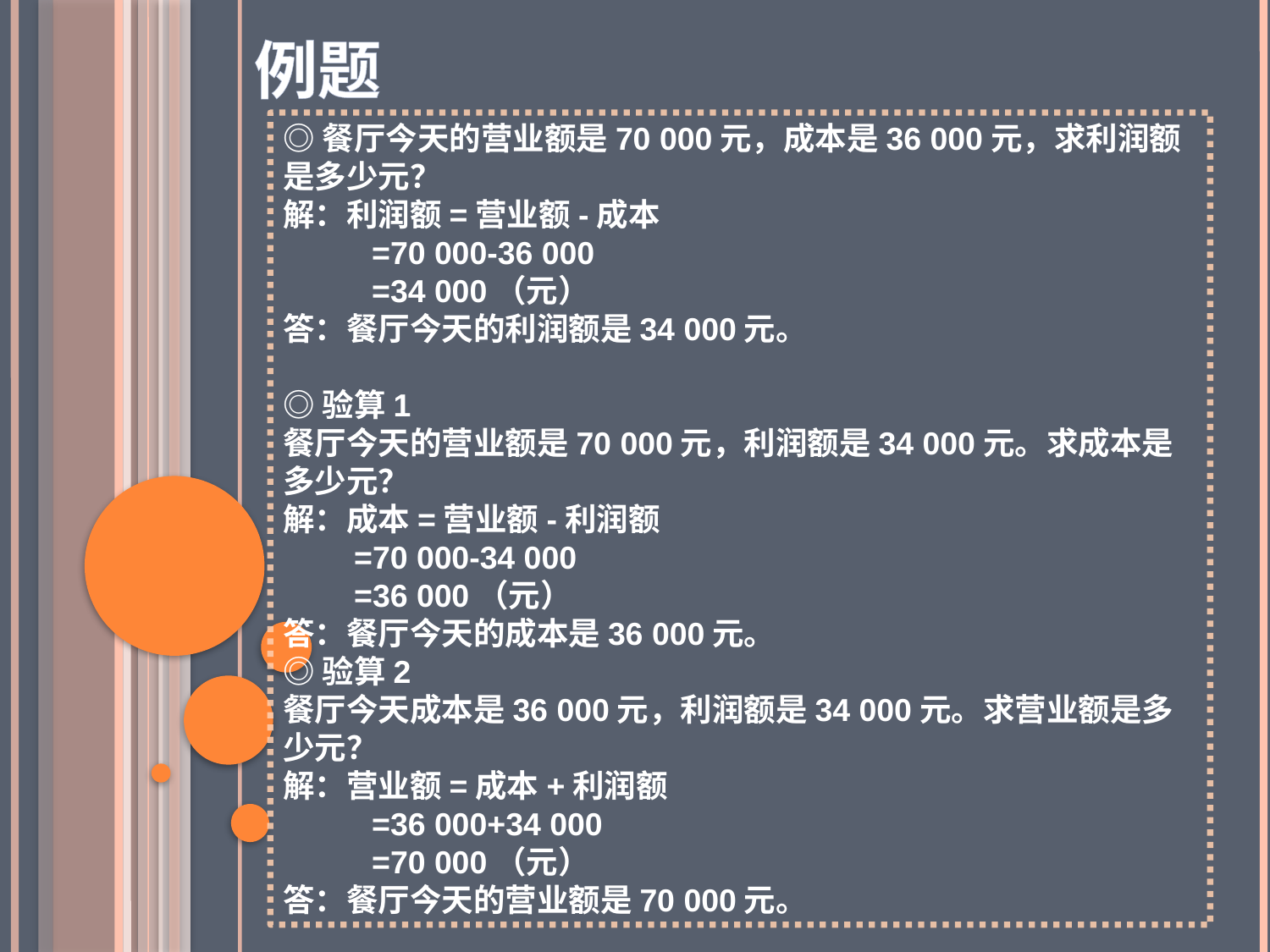

例题
◎餐厅今天的营业额是70 000元，成本是36 000元，求利润额是多少元？
解：利润额=营业额-成本
          =70 000-36 000
          =34 000（元）
答：餐厅今天的利润额是34 000元。

◎验算1
餐厅今天的营业额是70 000元，利润额是34 000元。求成本是多少元？
解：成本=营业额-利润额
        =70 000-34 000
        =36 000（元）
答：餐厅今天的成本是36 000元。
◎验算2
餐厅今天成本是36 000元，利润额是34 000元。求营业额是多少元？
解：营业额=成本+利润额
          =36 000+34 000
          =70 000（元）
答：餐厅今天的营业额是70 000元。